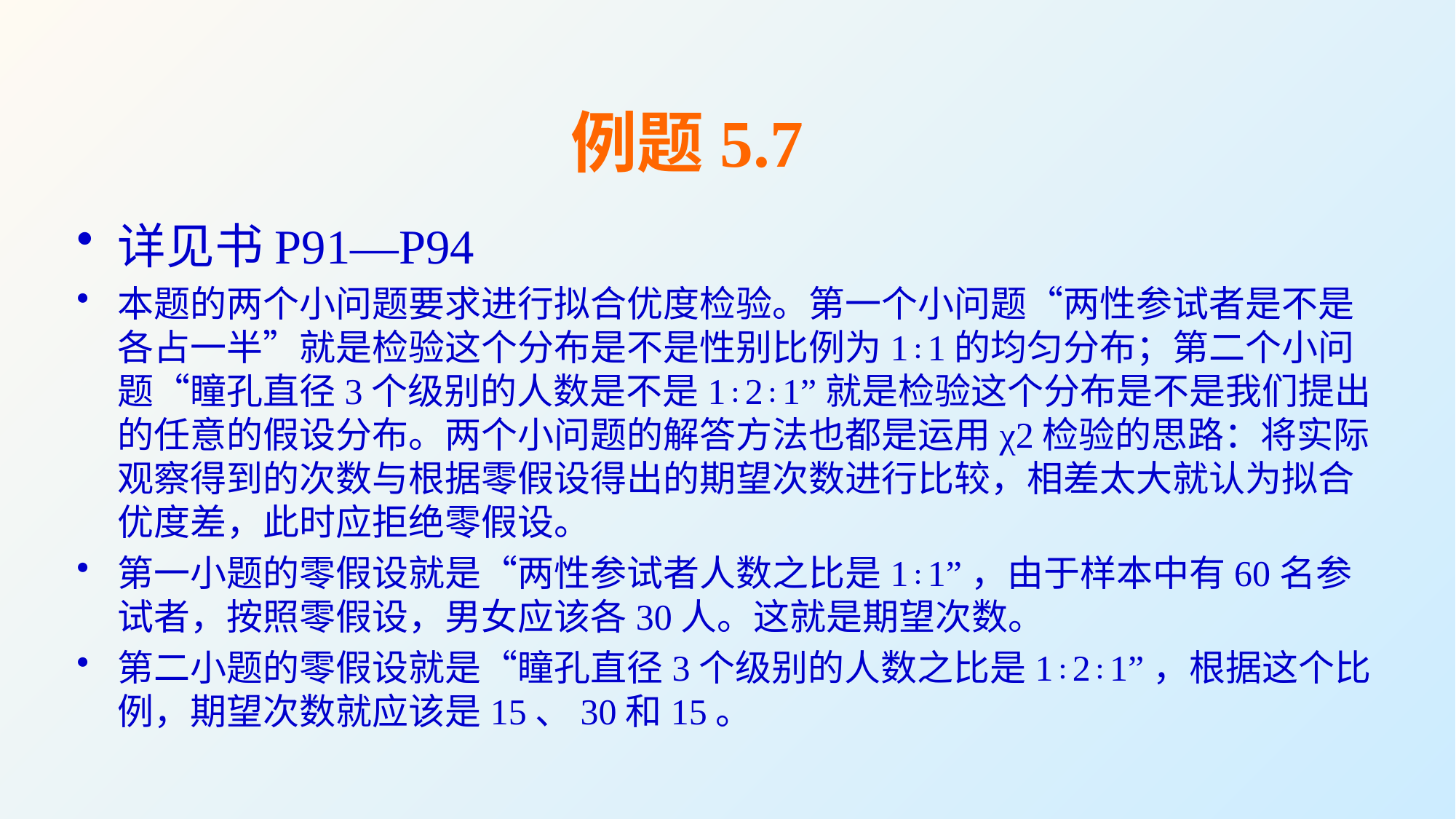

# 例题5.7
详见书P91—P94
本题的两个小问题要求进行拟合优度检验。第一个小问题“两性参试者是不是各占一半”就是检验这个分布是不是性别比例为1∶1的均匀分布；第二个小问题“瞳孔直径3个级别的人数是不是1∶2∶1”就是检验这个分布是不是我们提出的任意的假设分布。两个小问题的解答方法也都是运用χ2检验的思路：将实际观察得到的次数与根据零假设得出的期望次数进行比较，相差太大就认为拟合优度差，此时应拒绝零假设。
第一小题的零假设就是“两性参试者人数之比是1∶1”，由于样本中有60名参试者，按照零假设，男女应该各30人。这就是期望次数。
第二小题的零假设就是“瞳孔直径3个级别的人数之比是1∶2∶1”，根据这个比例，期望次数就应该是15、30和15。